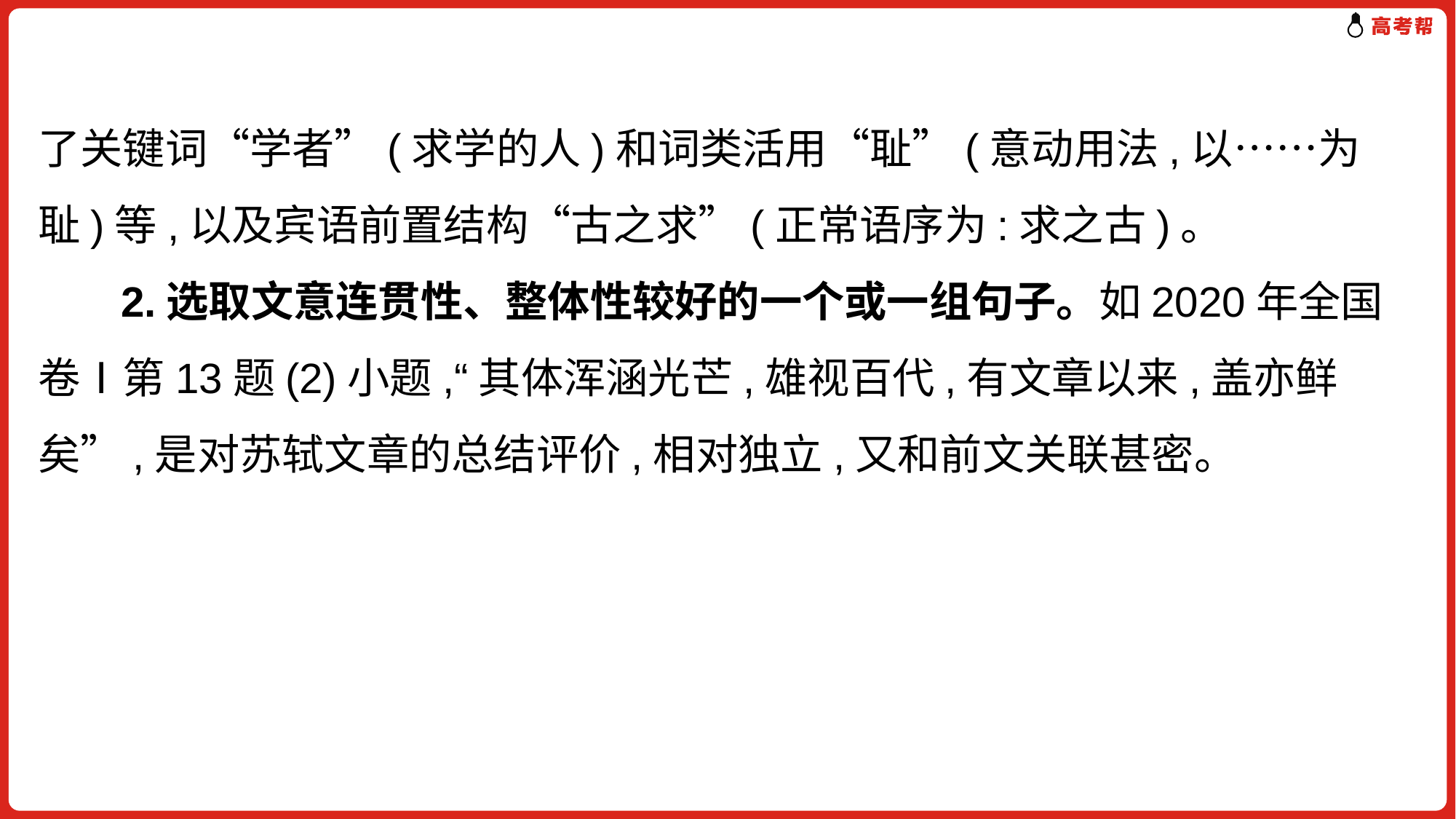

了关键词“学者”(求学的人)和词类活用“耻”(意动用法,以……为耻)等,以及宾语前置结构“古之求”(正常语序为:求之古)。
       2.选取文意连贯性、整体性较好的一个或一组句子。如2020年全国卷Ⅰ第13题(2)小题,“其体浑涵光芒,雄视百代,有文章以来,盖亦鲜矣”,是对苏轼文章的总结评价,相对独立,又和前文关联甚密。